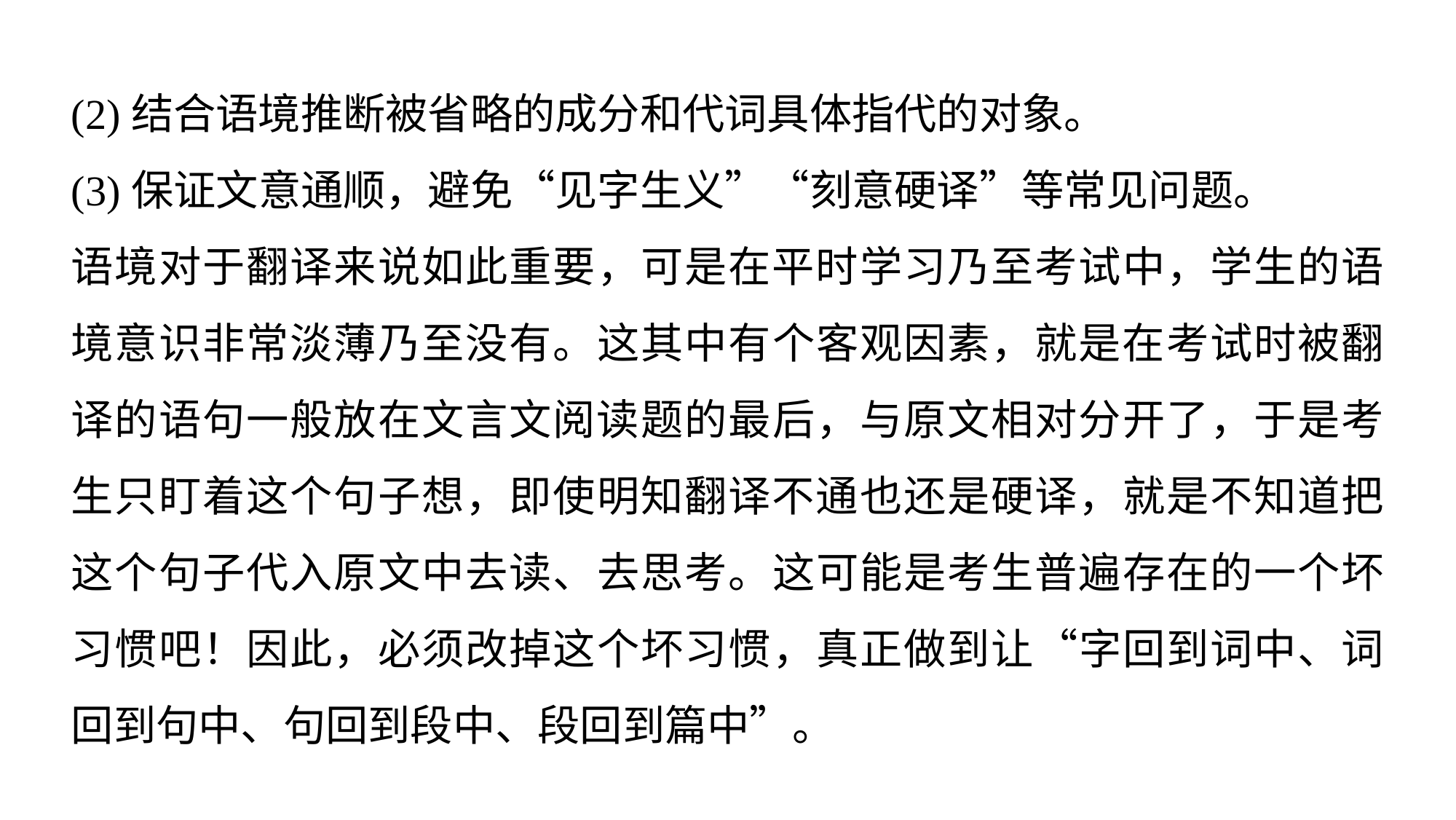

(2)结合语境推断被省略的成分和代词具体指代的对象。
(3)保证文意通顺，避免“见字生义”“刻意硬译”等常见问题。
语境对于翻译来说如此重要，可是在平时学习乃至考试中，学生的语境意识非常淡薄乃至没有。这其中有个客观因素，就是在考试时被翻译的语句一般放在文言文阅读题的最后，与原文相对分开了，于是考生只盯着这个句子想，即使明知翻译不通也还是硬译，就是不知道把这个句子代入原文中去读、去思考。这可能是考生普遍存在的一个坏习惯吧！因此，必须改掉这个坏习惯，真正做到让“字回到词中、词回到句中、句回到段中、段回到篇中”。